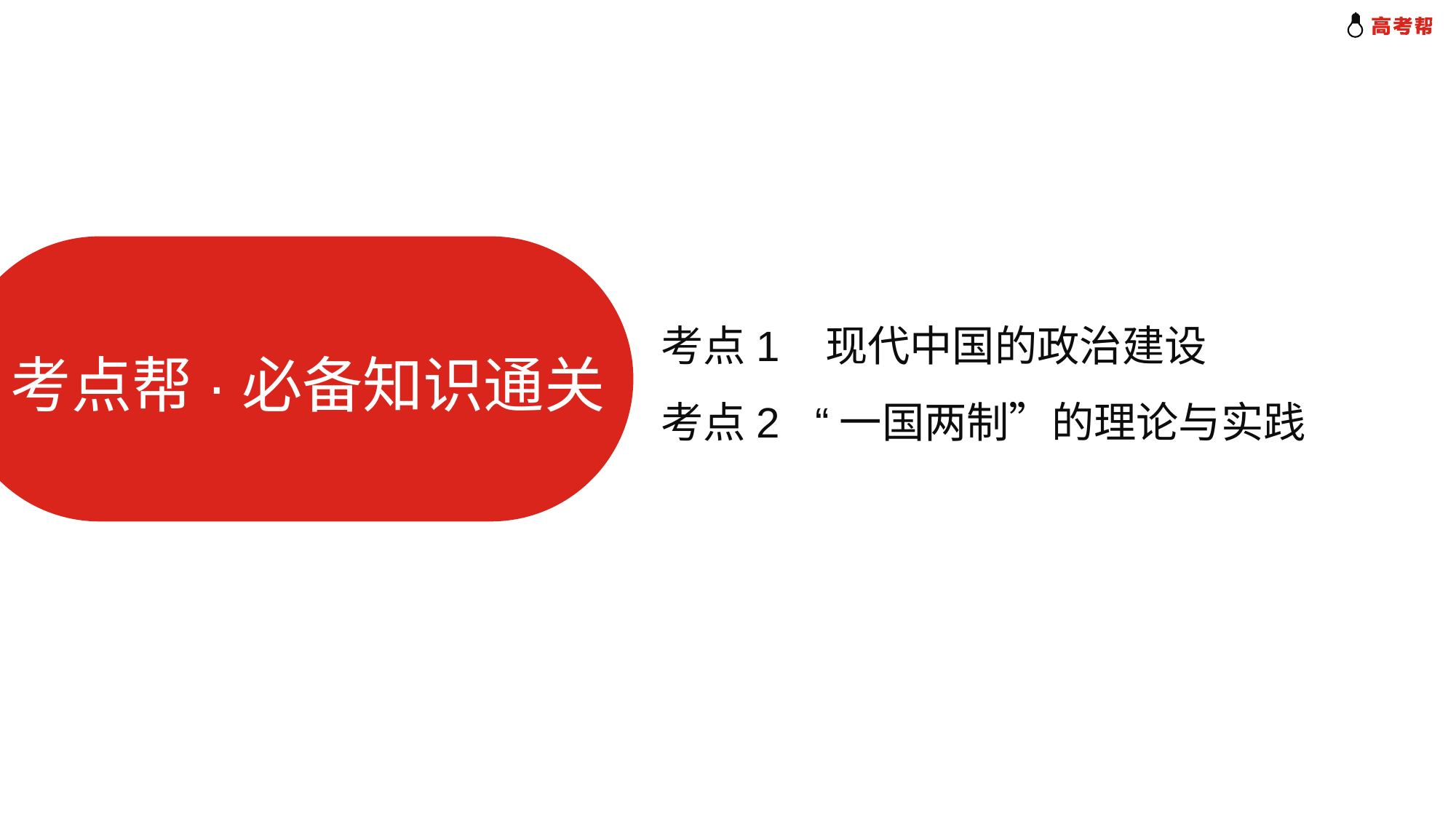

考点1   现代中国的政治建设
考点2   “一国两制”的理论与实践
考点帮·必备知识通关